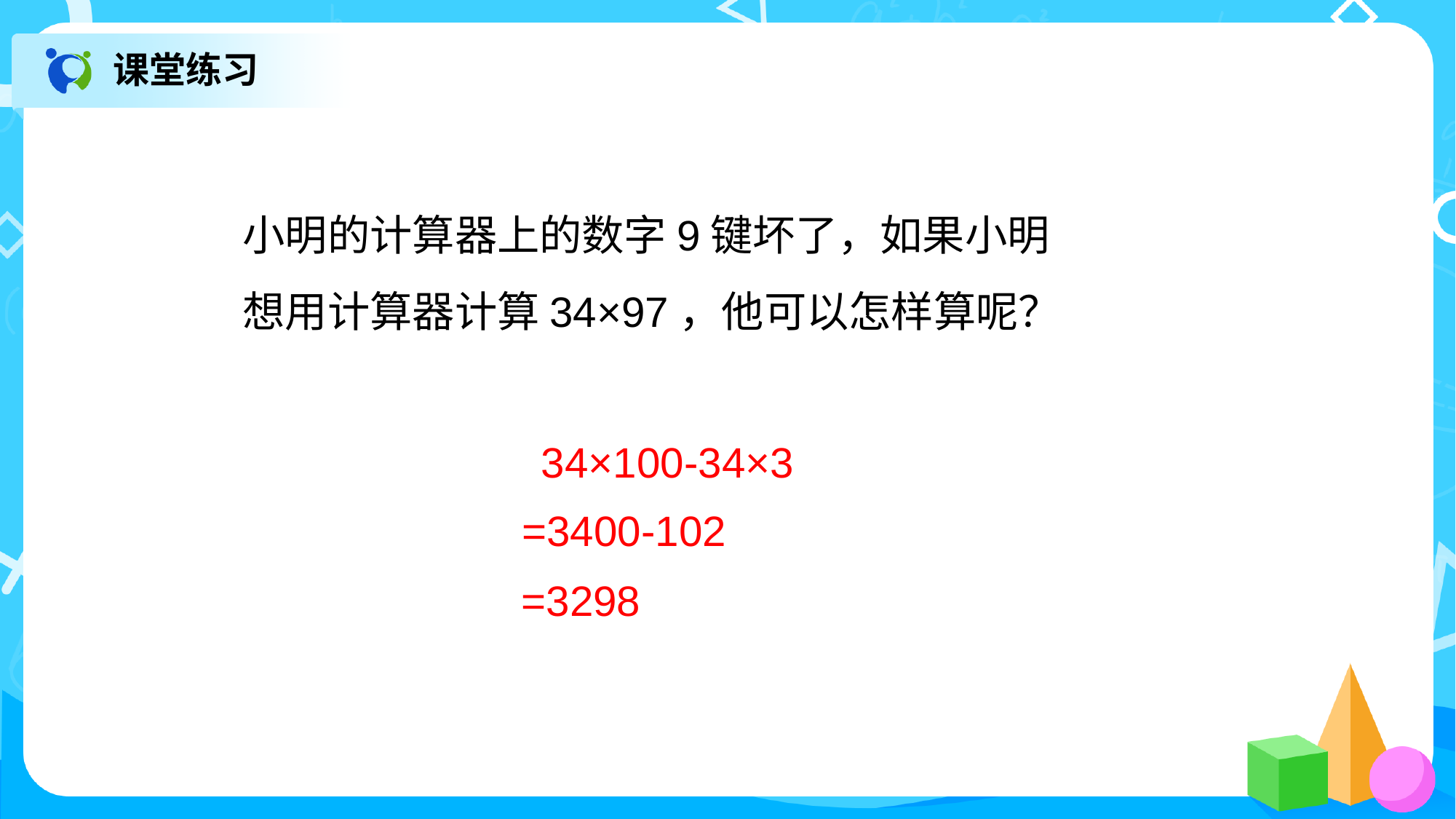

课堂练习
小明的计算器上的数字9键坏了，如果小明
想用计算器计算34×97，他可以怎样算呢？
34×100-34×3
=3400-102
=3298